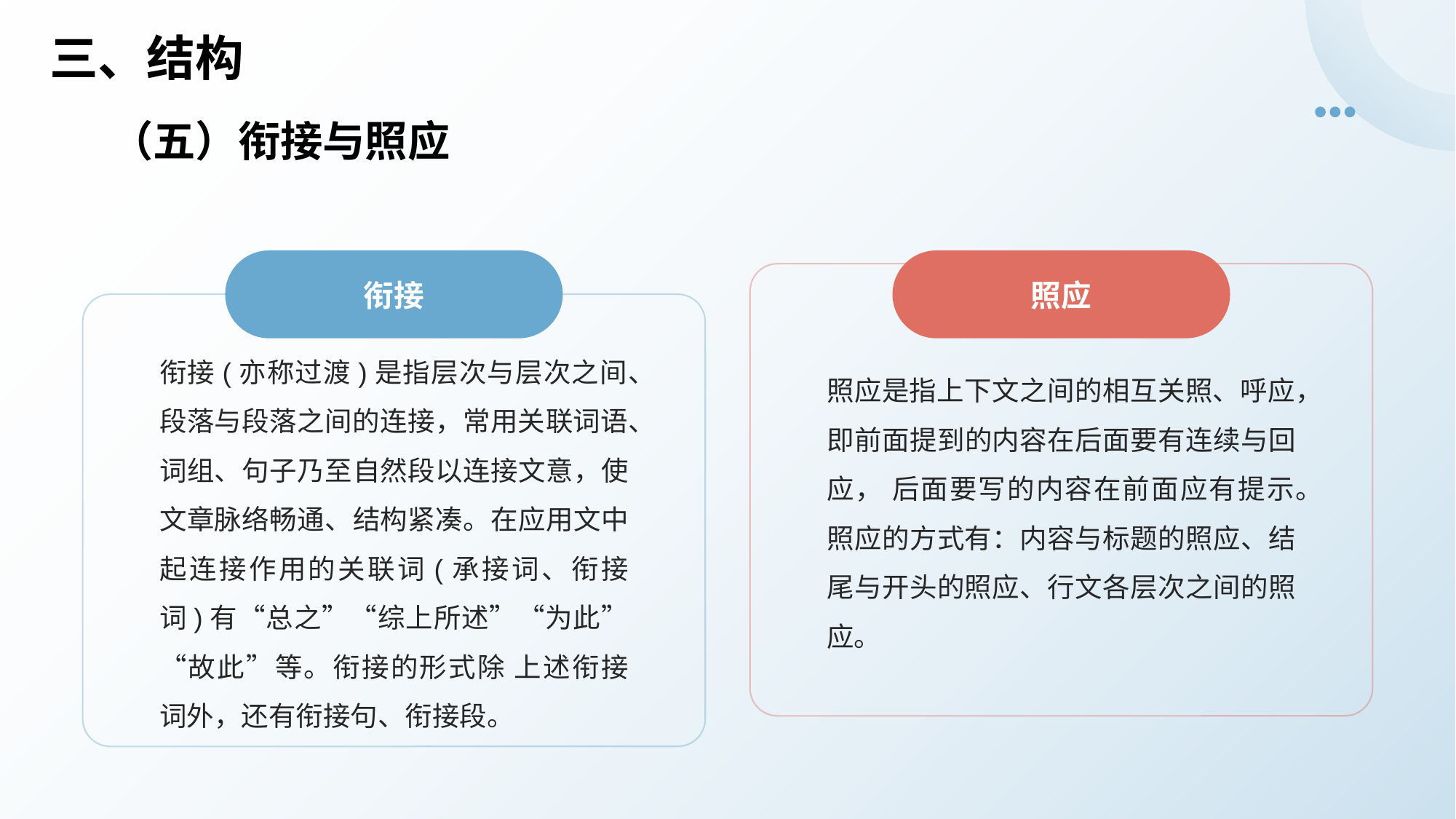

# 三、结构
（五）衔接与照应
衔接
照应
照应是指上下文之间的相互关照、呼应，即前面提到的内容在后面要有连续与回应， 后面要写的内容在前面应有提示。照应的方式有：内容与标题的照应、结尾与开头的照应、行文各层次之间的照应。
衔接(亦称过渡)是指层次与层次之间、段落与段落之间的连接，常用关联词语、词组、句子乃至自然段以连接文意，使文章脉络畅通、结构紧凑。在应用文中起连接作用的关联词(承接词、衔接词)有“总之”“综上所述”“为此”“故此”等。衔接的形式除 上述衔接词外，还有衔接句、衔接段。